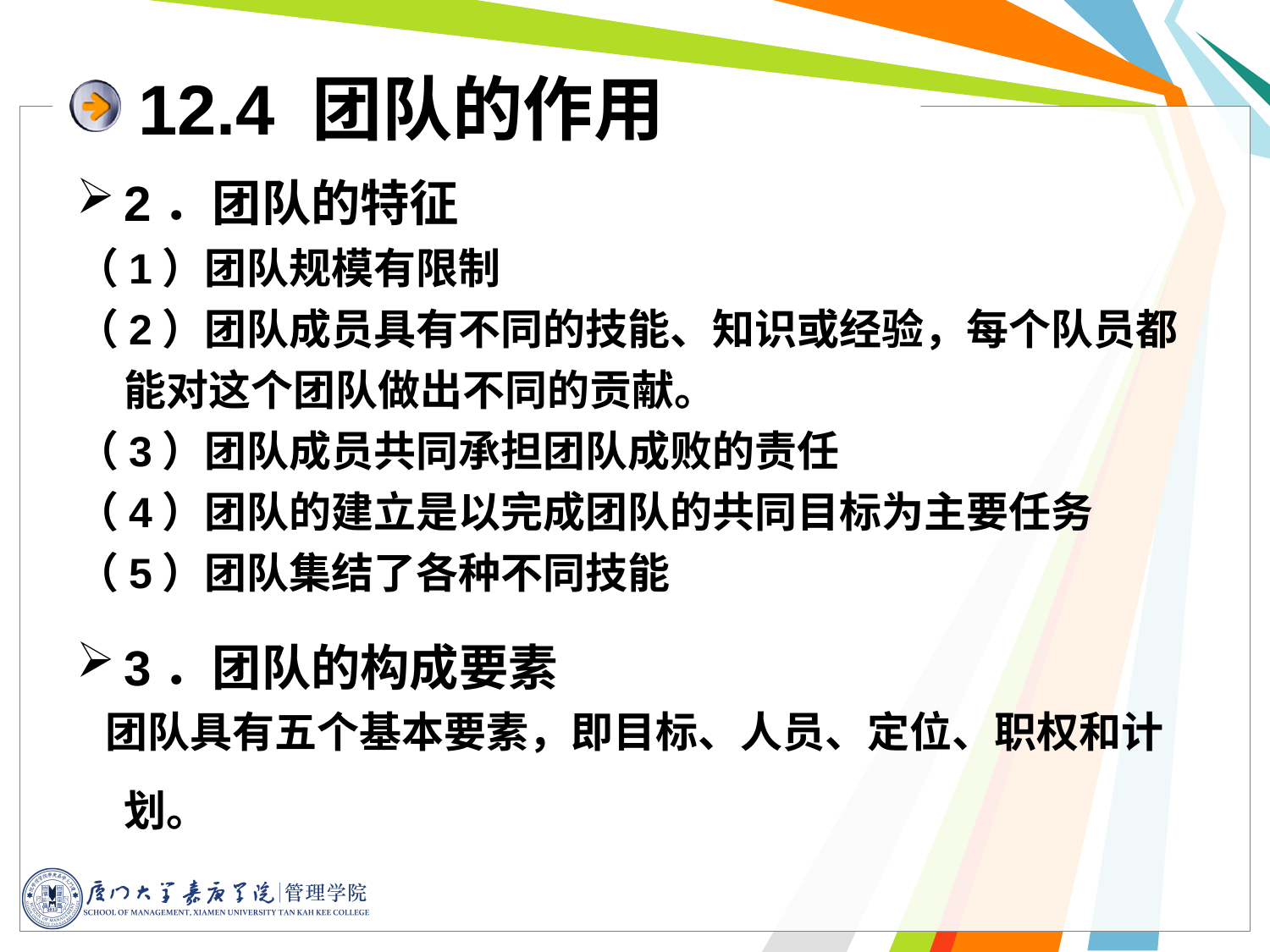

12.4 团队的作用
2．团队的特征
（1）团队规模有限制
（2）团队成员具有不同的技能、知识或经验，每个队员都能对这个团队做出不同的贡献。
（3）团队成员共同承担团队成败的责任
（4）团队的建立是以完成团队的共同目标为主要任务
（5）团队集结了各种不同技能
3．团队的构成要素
  团队具有五个基本要素，即目标、人员、定位、职权和计划。